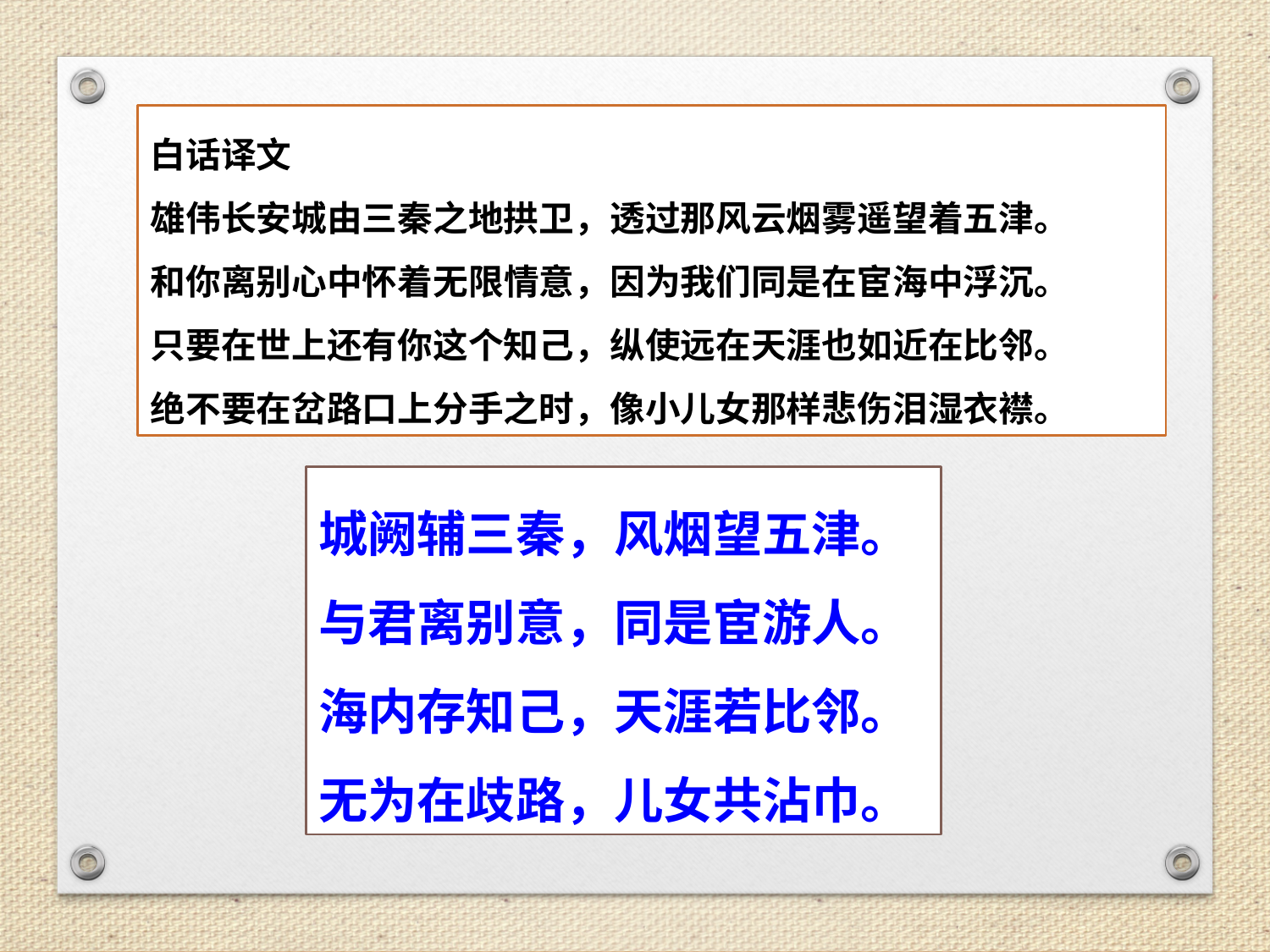

白话译文
雄伟长安城由三秦之地拱卫，透过那风云烟雾遥望着五津。
和你离别心中怀着无限情意，因为我们同是在宦海中浮沉。
只要在世上还有你这个知己，纵使远在天涯也如近在比邻。
绝不要在岔路口上分手之时，像小儿女那样悲伤泪湿衣襟。
城阙辅三秦，风烟望五津。
与君离别意，同是宦游人。
海内存知己，天涯若比邻。
无为在歧路，儿女共沾巾。